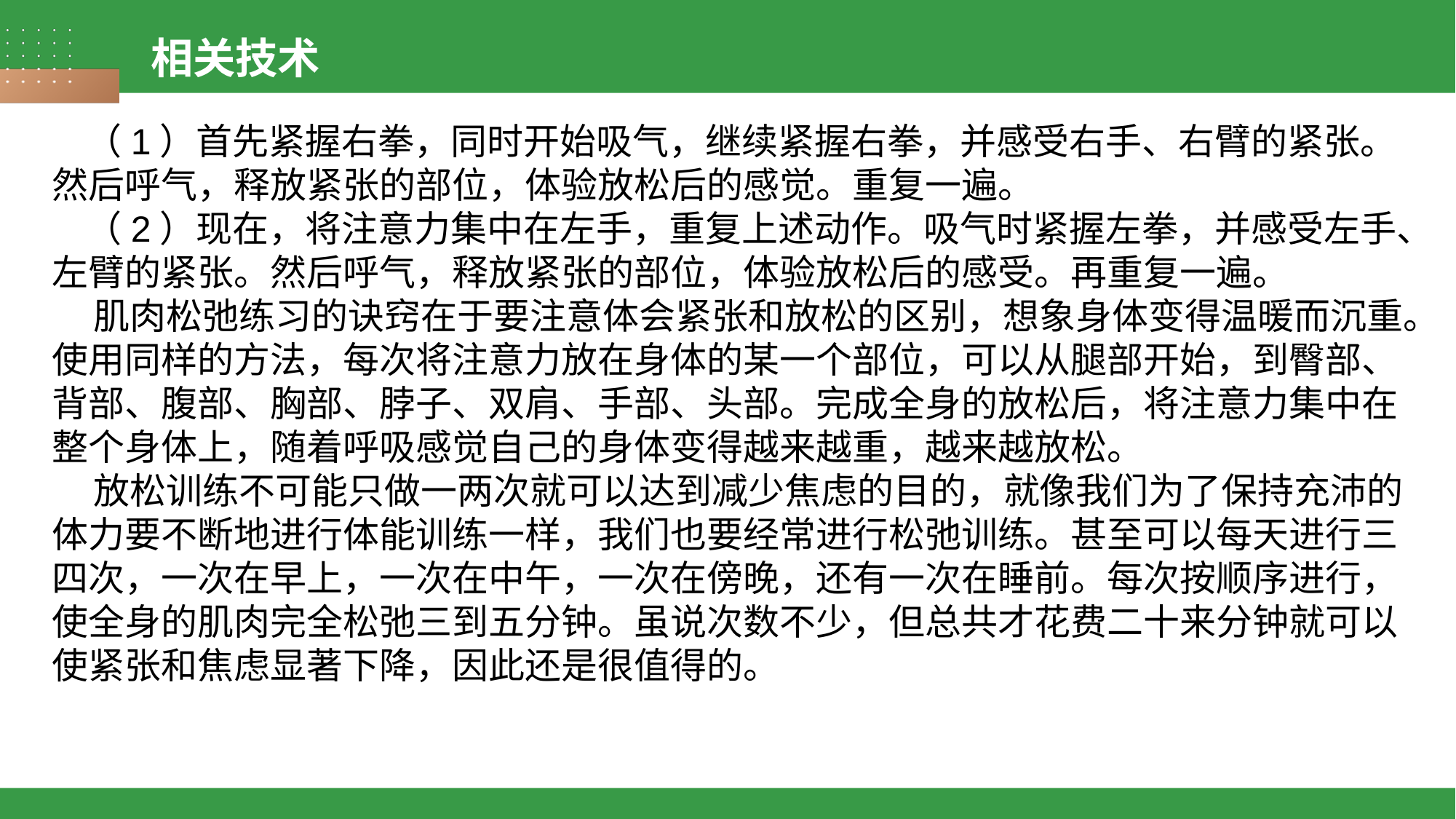

相关技术
   （1）首先紧握右拳，同时开始吸气，继续紧握右拳，并感受右手、右臂的紧张。然后呼气，释放紧张的部位，体验放松后的感觉。重复一遍。
   （2）现在，将注意力集中在左手，重复上述动作。吸气时紧握左拳，并感受左手、左臂的紧张。然后呼气，释放紧张的部位，体验放松后的感受。再重复一遍。
    肌肉松弛练习的诀窍在于要注意体会紧张和放松的区别，想象身体变得温暖而沉重。使用同样的方法，每次将注意力放在身体的某一个部位，可以从腿部开始，到臀部、背部、腹部、胸部、脖子、双肩、手部、头部。完成全身的放松后，将注意力集中在整个身体上，随着呼吸感觉自己的身体变得越来越重，越来越放松。
    放松训练不可能只做一两次就可以达到减少焦虑的目的，就像我们为了保持充沛的体力要不断地进行体能训练一样，我们也要经常进行松弛训练。甚至可以每天进行三四次，一次在早上，一次在中午，一次在傍晚，还有一次在睡前。每次按顺序进行，使全身的肌肉完全松弛三到五分钟。虽说次数不少，但总共才花费二十来分钟就可以使紧张和焦虑显著下降，因此还是很值得的。